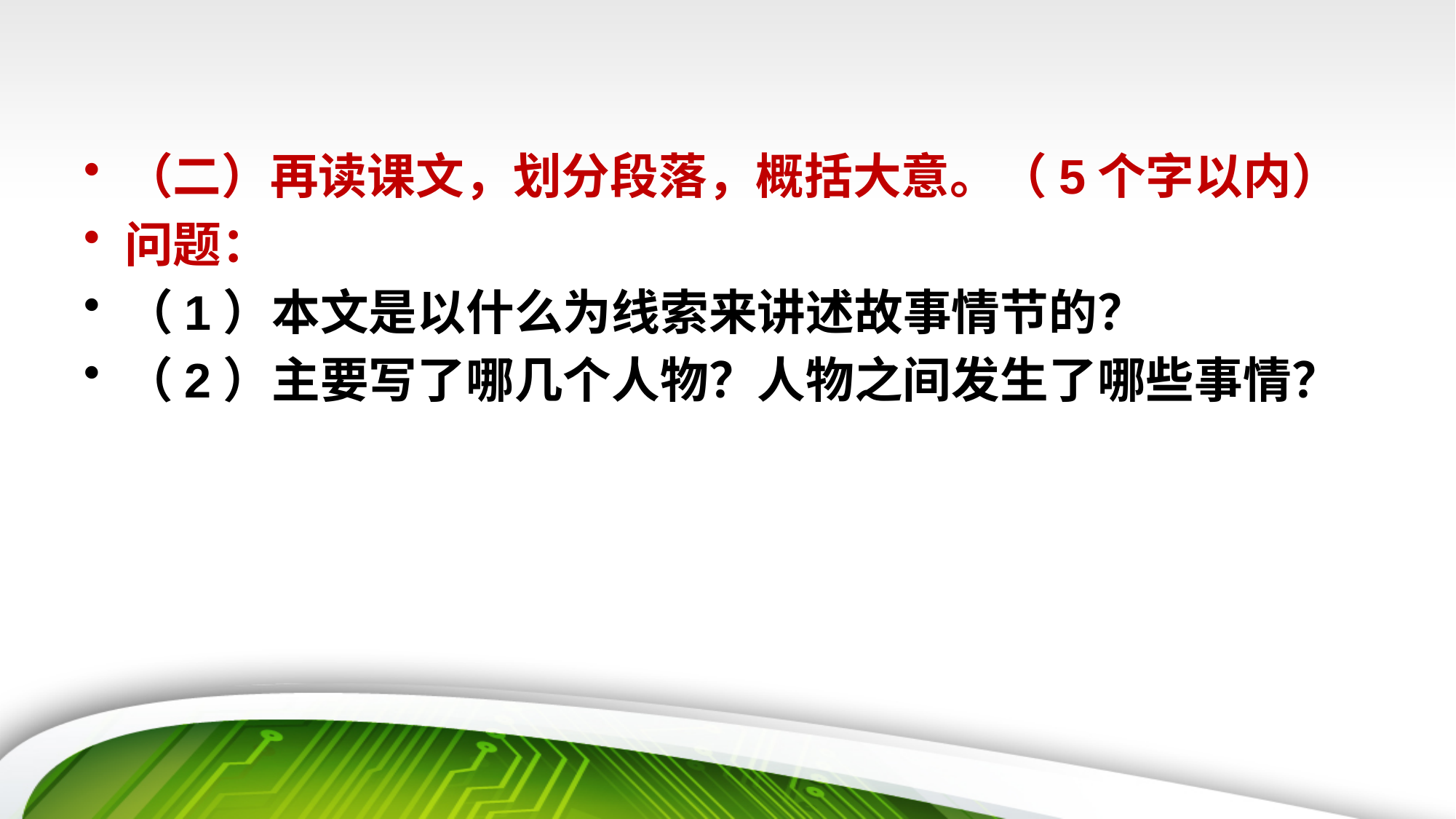

#
（二）再读课文，划分段落，概括大意。（5个字以内）
问题：
（1）本文是以什么为线索来讲述故事情节的？
（2）主要写了哪几个人物？人物之间发生了哪些事情？